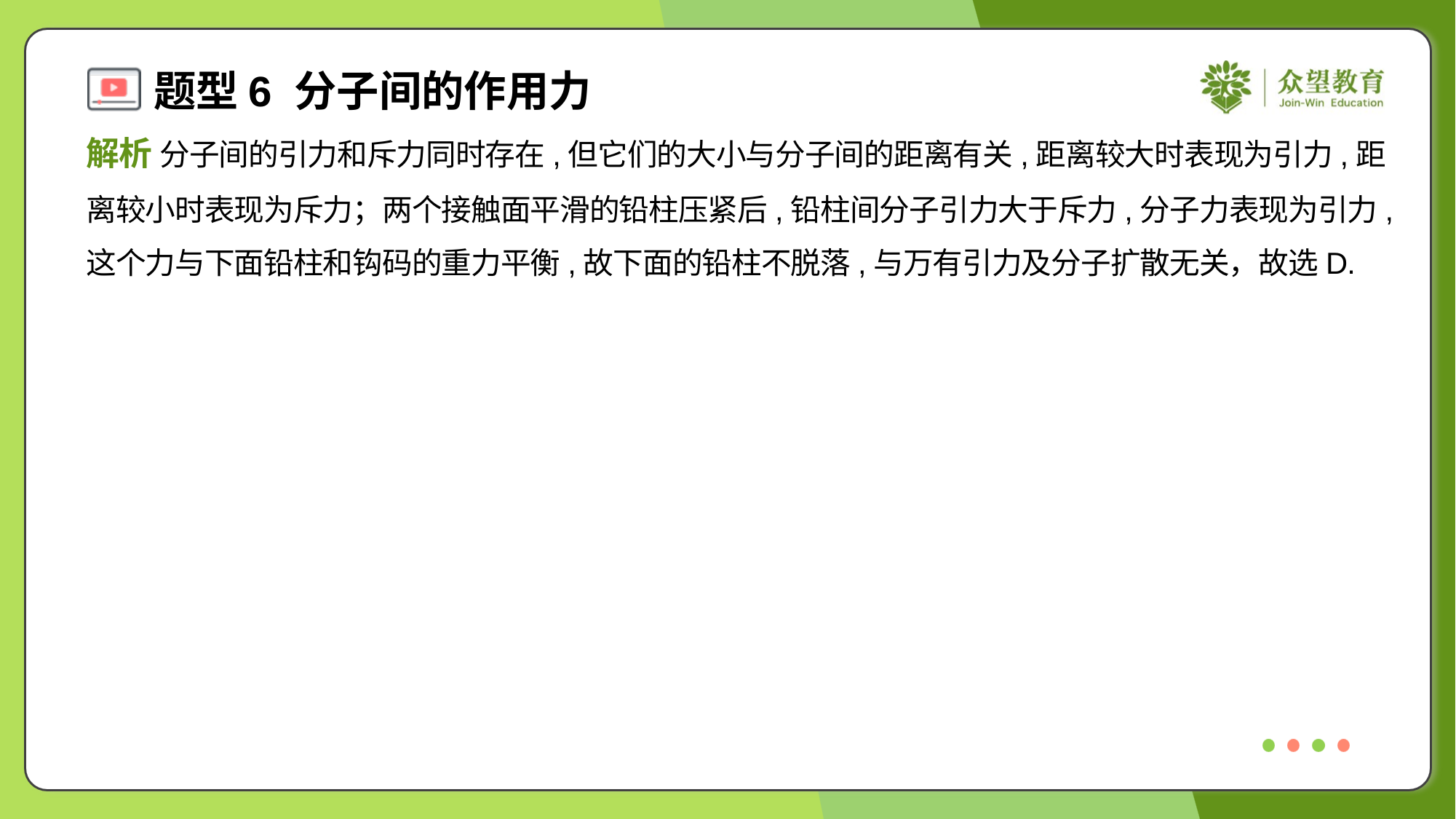

解析 分子间的引力和斥力同时存在,但它们的大小与分子间的距离有关,距离较大时表现为引力,距
离较小时表现为斥力；两个接触面平滑的铅柱压紧后,铅柱间分子引力大于斥力,分子力表现为引力,
这个力与下面铅柱和钩码的重力平衡,故下面的铅柱不脱落,与万有引力及分子扩散无关，故选D.